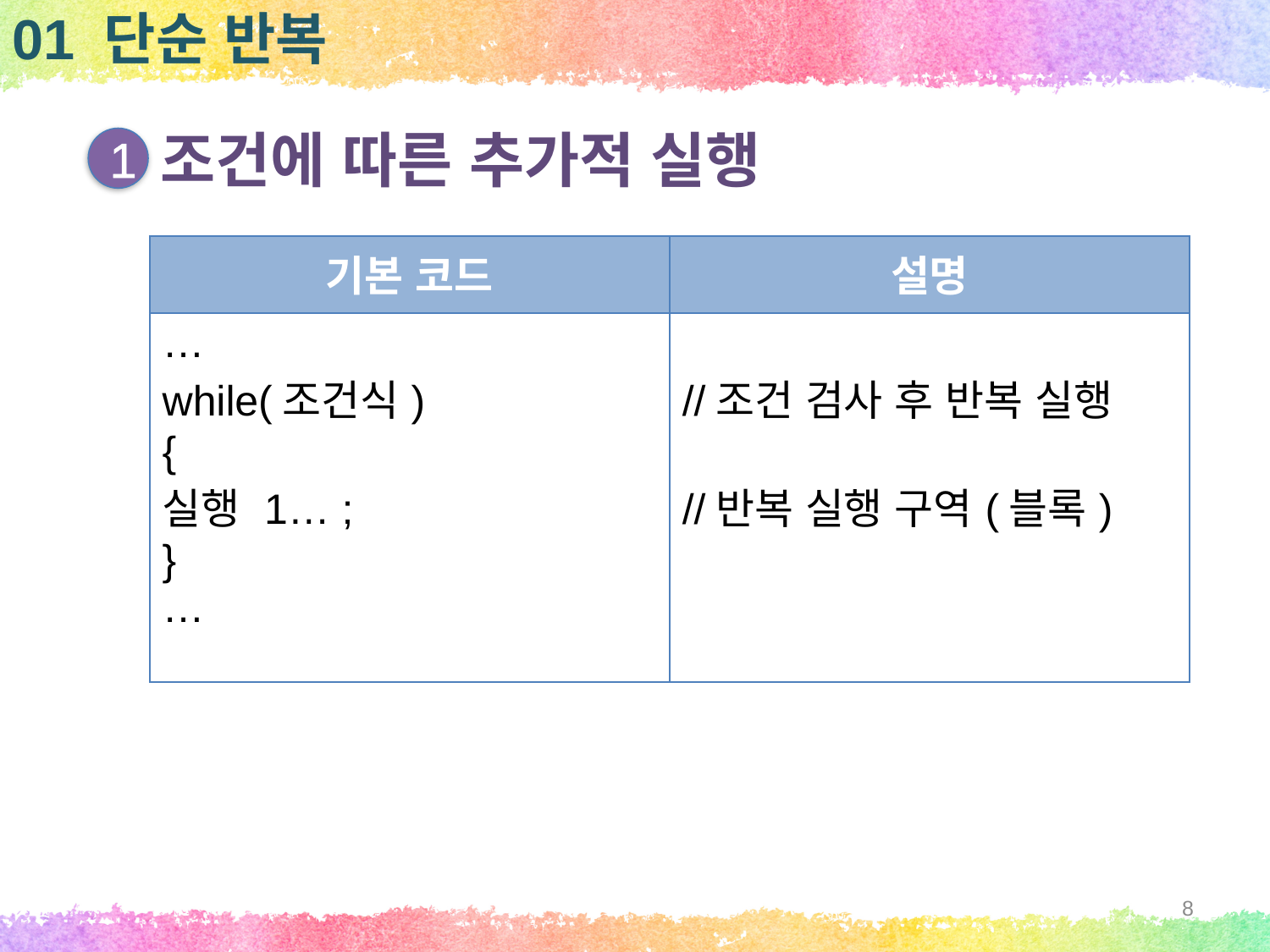

01 단순 반복
조건에 따른 추가적 실행
1
| 기본 코드 | 설명 |
| --- | --- |
| … while(조건식) { 실행 1… ; } … | //조건 검사 후 반복 실행 //반복 실행 구역(블록) |
8